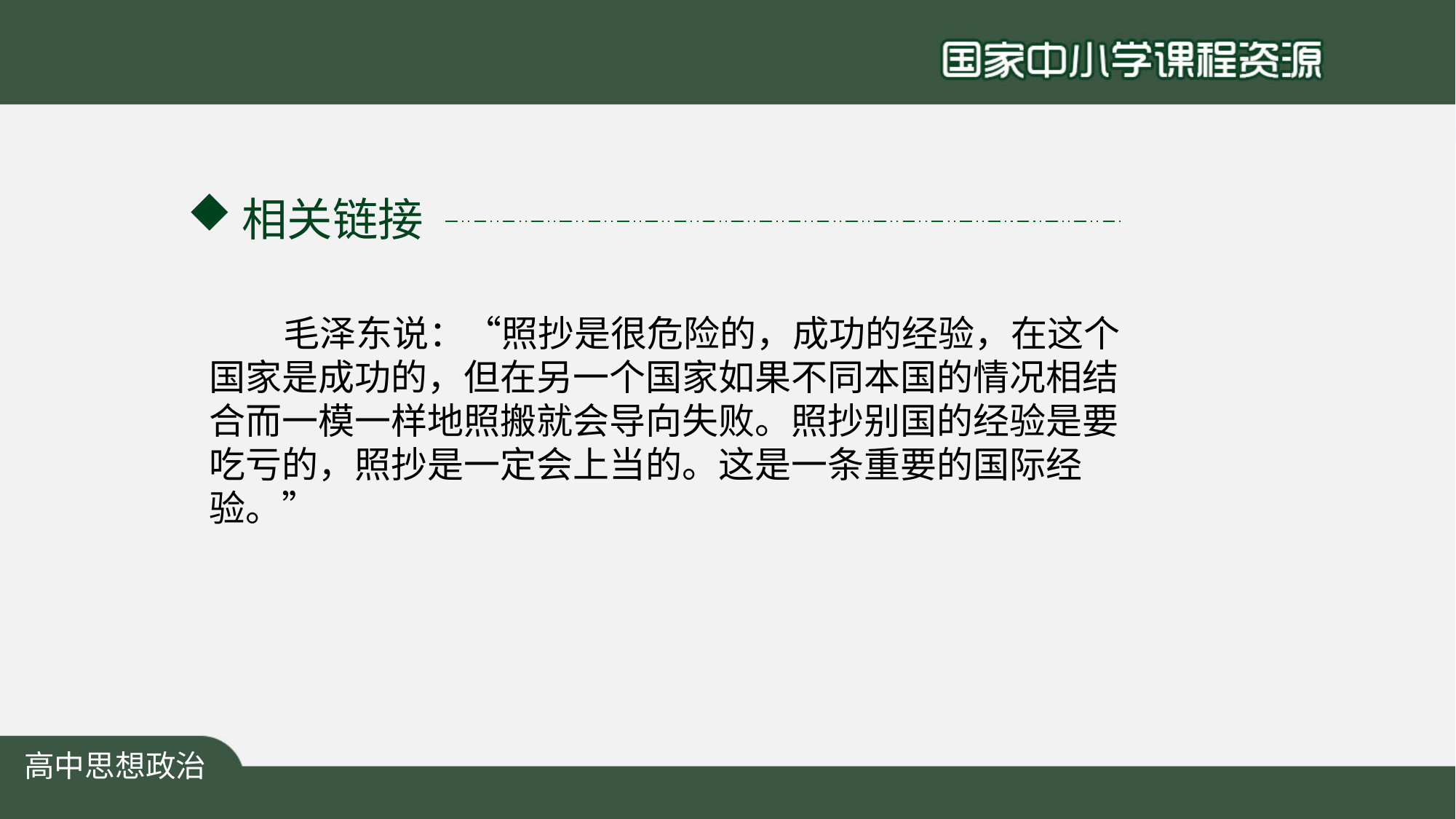

# 相关链接
        毛泽东说：“照抄是很危险的，成功的经验，在这个国家是成功的，但在另一个国家如果不同本国的情况相结合而一模一样地照搬就会导向失败。照抄别国的经验是要吃亏的，照抄是一定会上当的。这是一条重要的国际经验。”